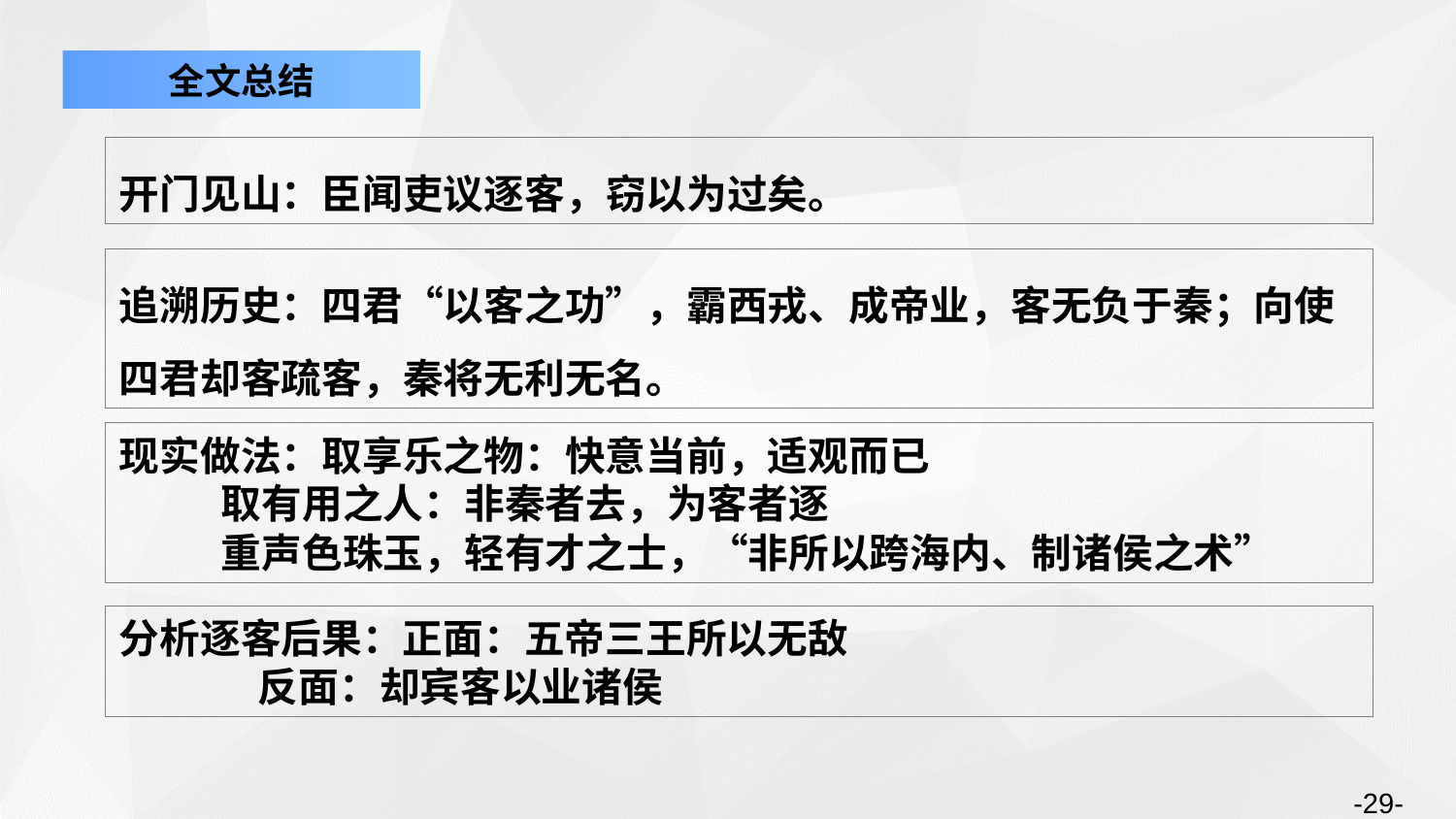

全文总结
开门见山：臣闻吏议逐客，窃以为过矣。
追溯历史：四君“以客之功”，霸西戎、成帝业，客无负于秦；向使四君却客疏客，秦将无利无名。
现实做法：取享乐之物：快意当前，适观而已
          取有用之人：非秦者去，为客者逐
          重声色珠玉，轻有才之士，“非所以跨海内、制诸侯之术”
分析逐客后果：正面：五帝三王所以无敌
              反面：却宾客以业诸侯
-29-